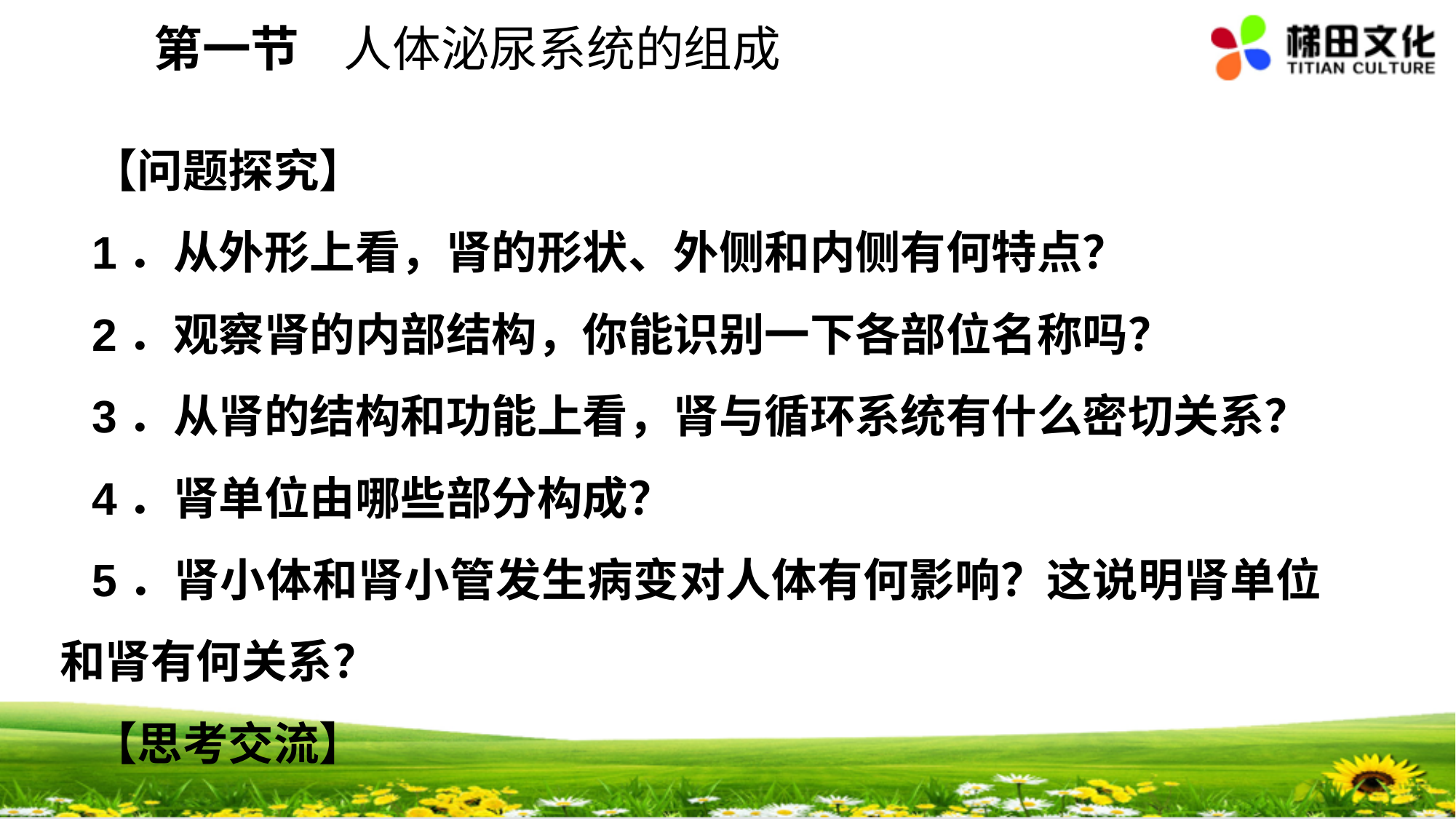

第一节    人体泌尿系统的组成
【问题探究】
1．从外形上看，肾的形状、外侧和内侧有何特点？
2．观察肾的内部结构，你能识别一下各部位名称吗？
3．从肾的结构和功能上看，肾与循环系统有什么密切关系？
4．肾单位由哪些部分构成？
5．肾小体和肾小管发生病变对人体有何影响？这说明肾单位和肾有何关系？
【思考交流】